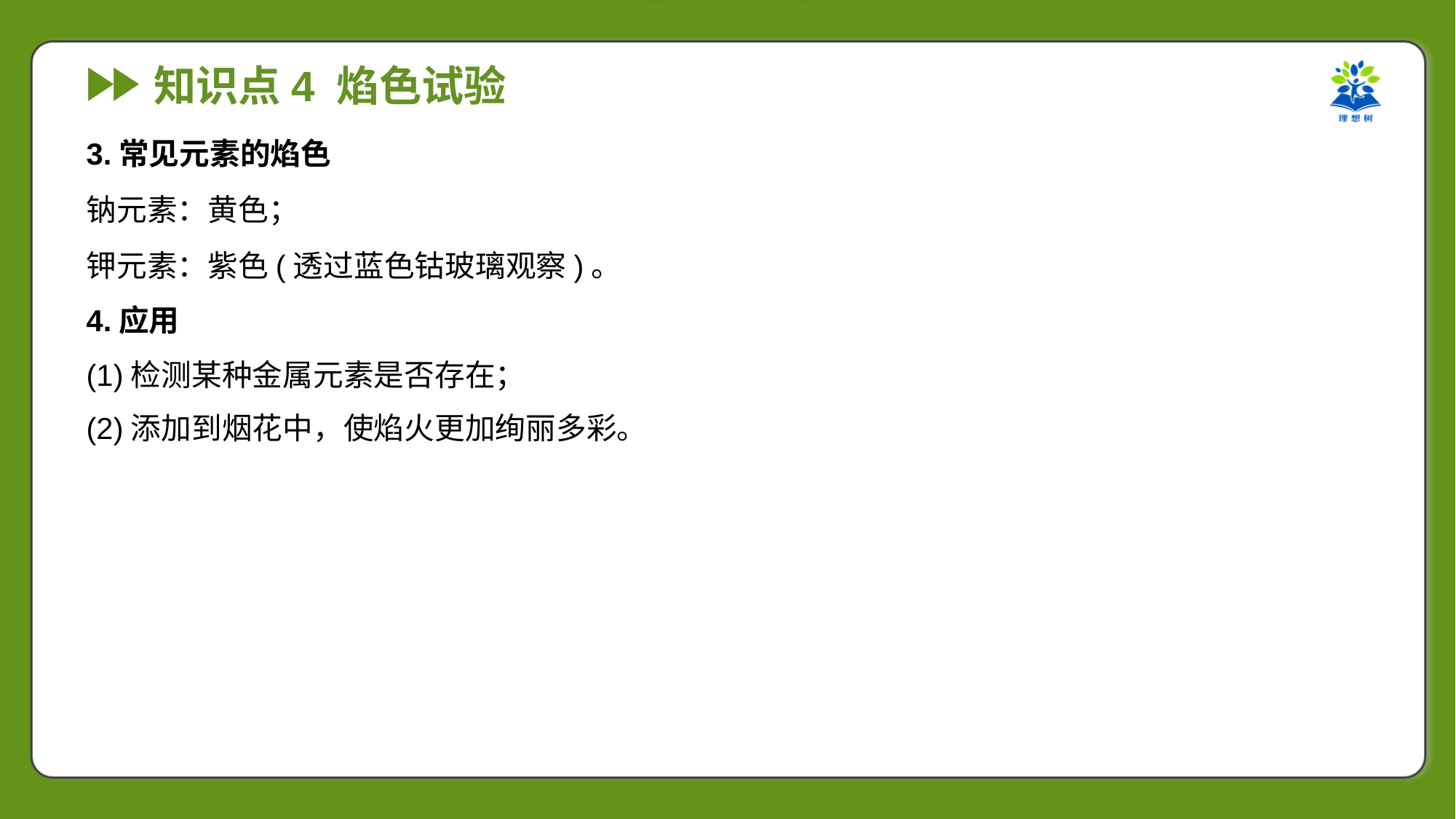

3.常见元素的焰色
钠元素：黄色；
钾元素：紫色(透过蓝色钴玻璃观察)。
4.应用
(1)检测某种金属元素是否存在；
(2)添加到烟花中，使焰火更加绚丽多彩。